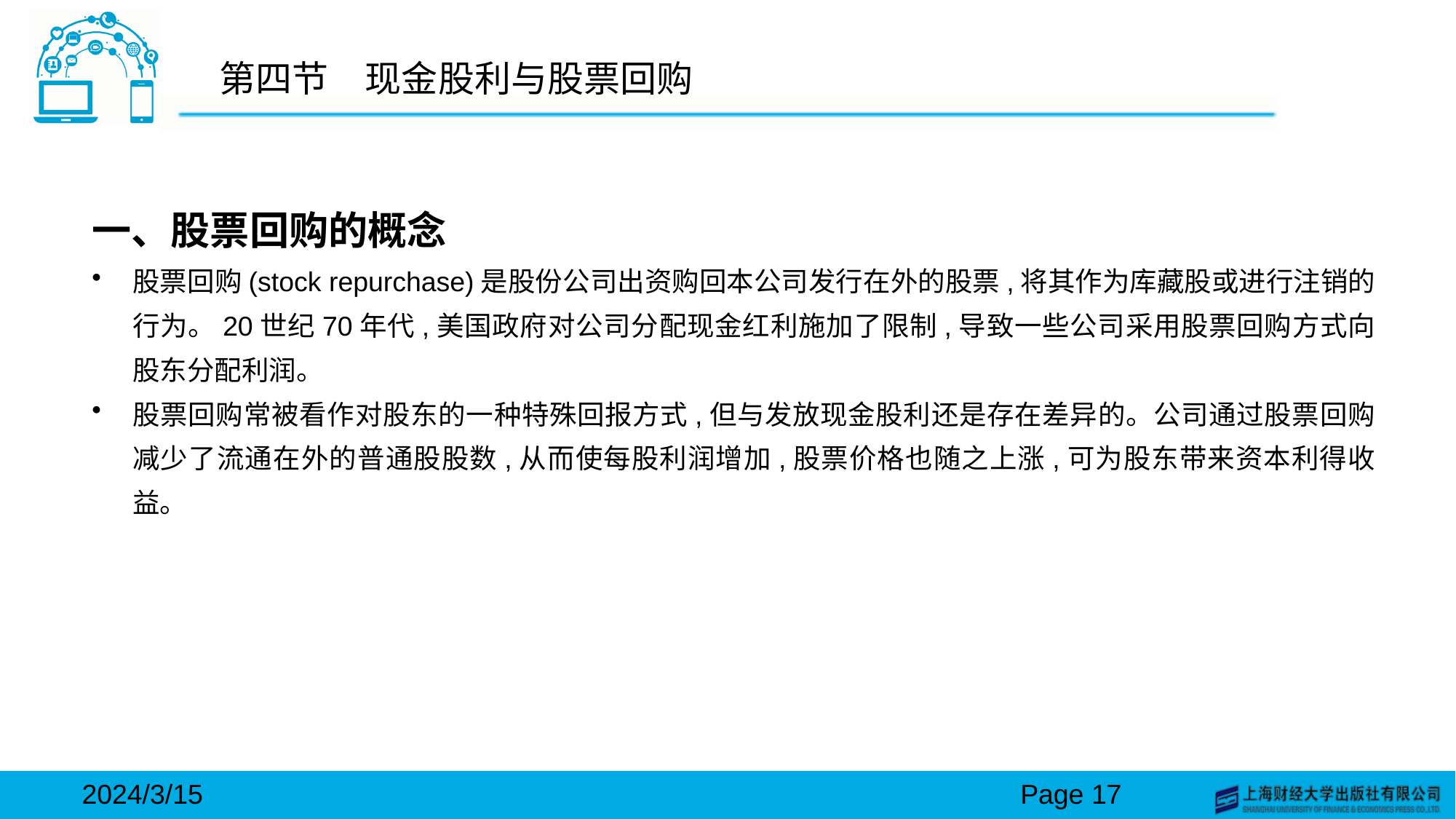

# 第四节　现金股利与股票回购
一、股票回购的概念
股票回购(stock repurchase)是股份公司出资购回本公司发行在外的股票,将其作为库藏股或进行注销的行为。20世纪70年代,美国政府对公司分配现金红利施加了限制,导致一些公司采用股票回购方式向股东分配利润。
股票回购常被看作对股东的一种特殊回报方式,但与发放现金股利还是存在差异的。公司通过股票回购减少了流通在外的普通股股数,从而使每股利润增加,股票价格也随之上涨,可为股东带来资本利得收益。
2024/3/15
Page 17